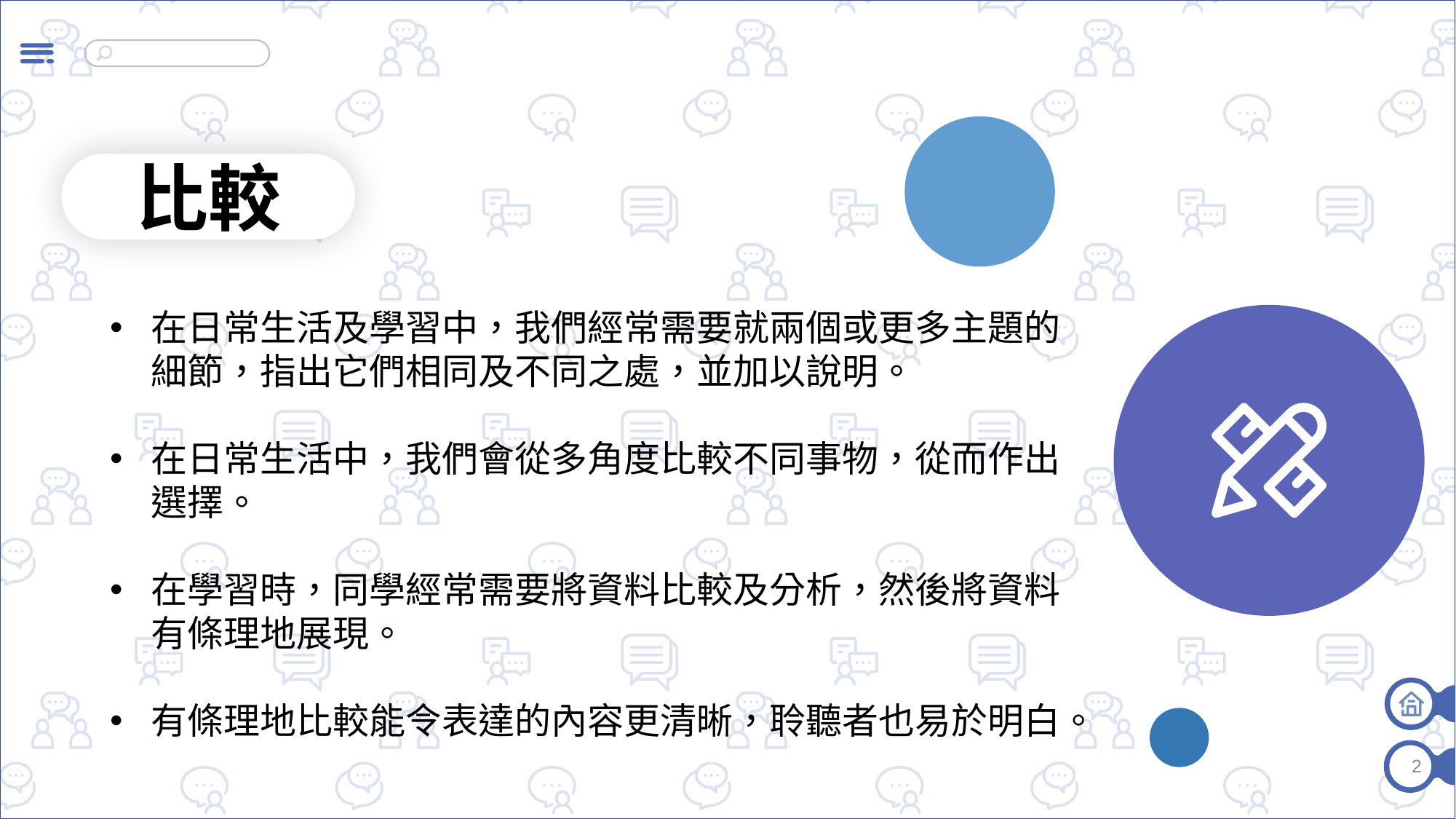

比較
在日常生活及學習中，我們經常需要就兩個或更多主題的細節，指出它們相同及不同之處，並加以說明。

在日常生活中，我們會從多角度比較不同事物，從而作出選擇。

在學習時，同學經常需要將資料比較及分析，然後將資料有條理地展現。

有條理地比較能令表達的內容更清晰，聆聽者也易於明白。

2